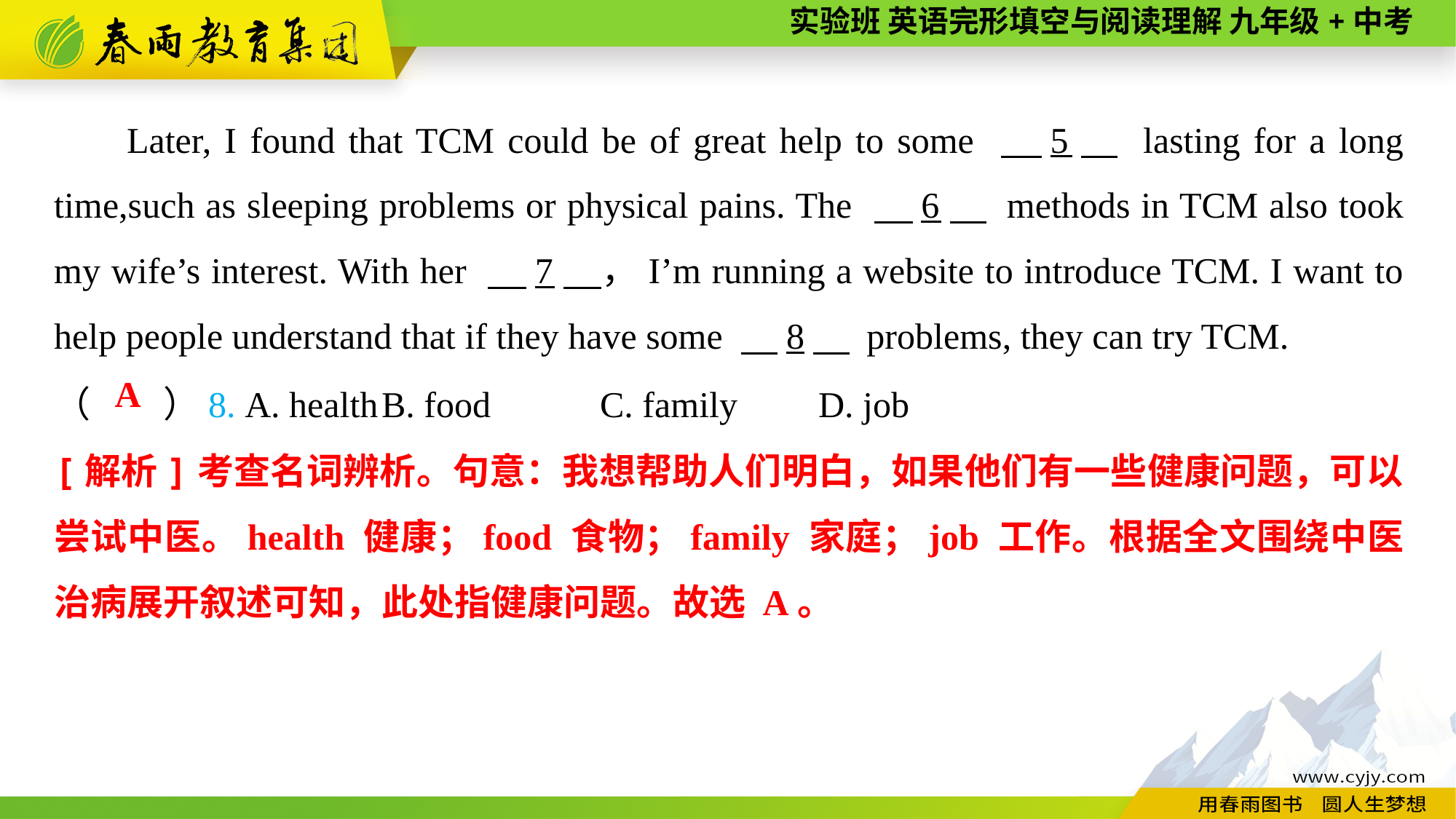

Later, I found that TCM could be of great help to some 　5　 lasting for a long time,such as sleeping problems or physical pains. The 　6　 methods in TCM also took my wife’s interest. With her 　7　，I’m running a website to introduce TCM. I want to help people understand that if they have some 　8　 problems, they can try TCM.
（　　）8. A. health	B. food	C. family	D. job
A
[解析]考查名词辨析。句意：我想帮助人们明白，如果他们有一些健康问题，可以尝试中医。health 健康；food 食物；family 家庭；job 工作。根据全文围绕中医治病展开叙述可知，此处指健康问题。故选 A。